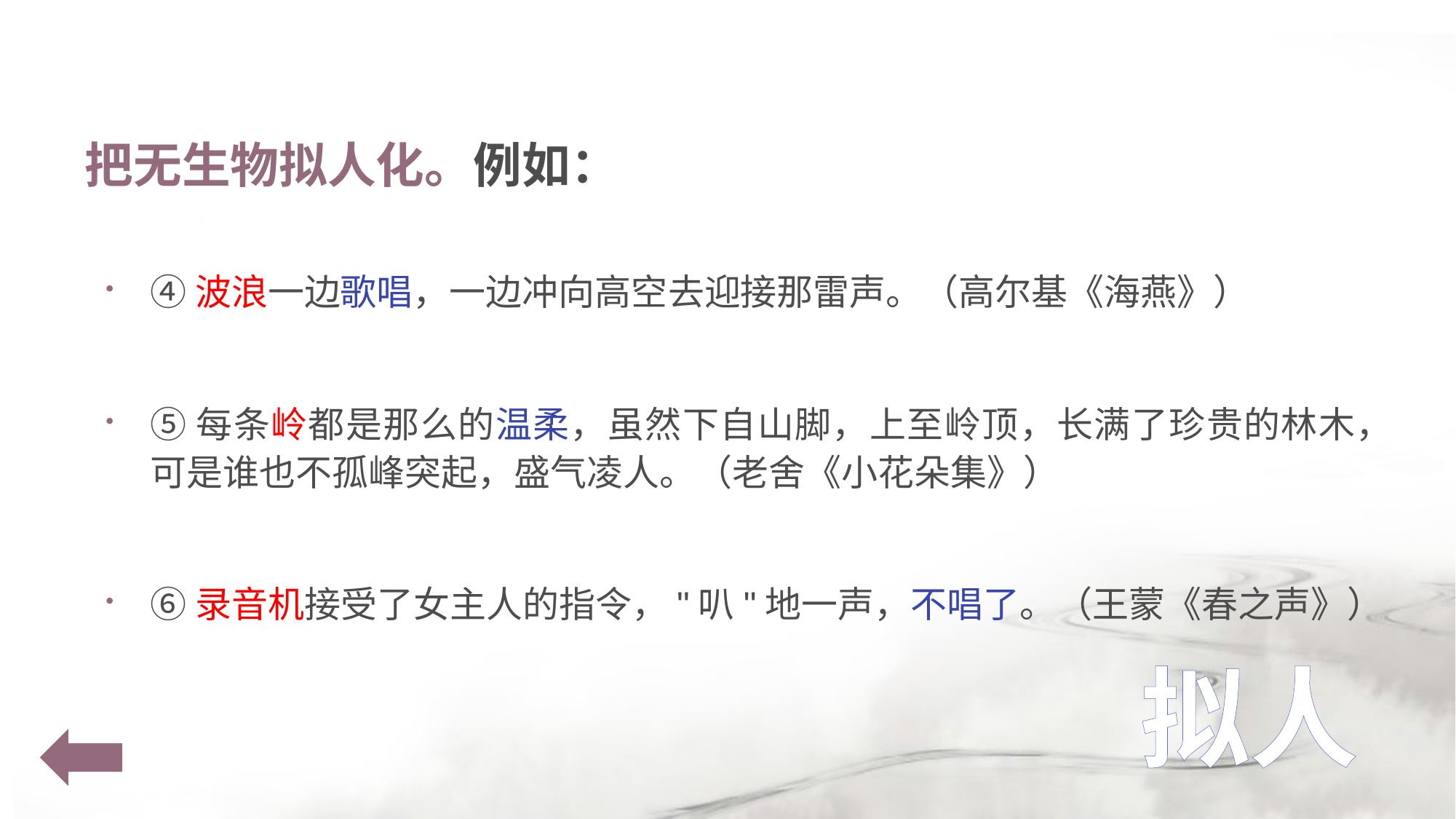

# 把无生物拟人化。例如：
④波浪一边歌唱，一边冲向高空去迎接那雷声。（高尔基《海燕》）

⑤每条岭都是那么的温柔，虽然下自山脚，上至岭顶，长满了珍贵的林木，可是谁也不孤峰突起，盛气凌人。（老舍《小花朵集》）

⑥录音机接受了女主人的指令，"叭"地一声，不唱了。（王蒙《春之声》）
拟人